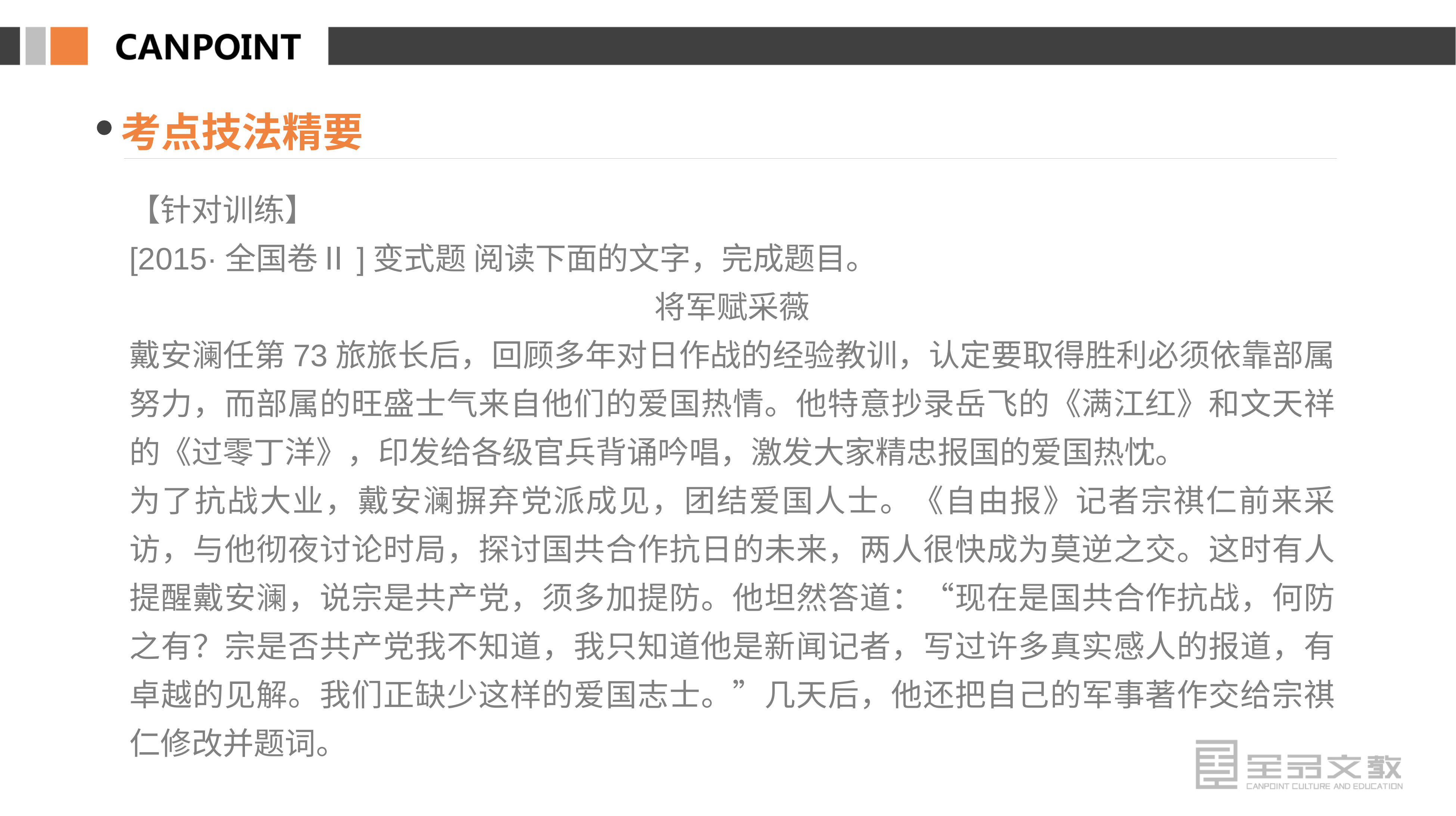

考点技法精要

【针对训练】
[2015·全国卷Ⅱ]变式题 阅读下面的文字，完成题目。
将军赋采薇
戴安澜任第73旅旅长后，回顾多年对日作战的经验教训，认定要取得胜利必须依靠部属努力，而部属的旺盛士气来自他们的爱国热情。他特意抄录岳飞的《满江红》和文天祥的《过零丁洋》，印发给各级官兵背诵吟唱，激发大家精忠报国的爱国热忱。
为了抗战大业，戴安澜摒弃党派成见，团结爱国人士。《自由报》记者宗祺仁前来采访，与他彻夜讨论时局，探讨国共合作抗日的未来，两人很快成为莫逆之交。这时有人提醒戴安澜，说宗是共产党，须多加提防。他坦然答道：“现在是国共合作抗战，何防之有？宗是否共产党我不知道，我只知道他是新闻记者，写过许多真实感人的报道，有卓越的见解。我们正缺少这样的爱国志士。”几天后，他还把自己的军事著作交给宗祺仁修改并题词。